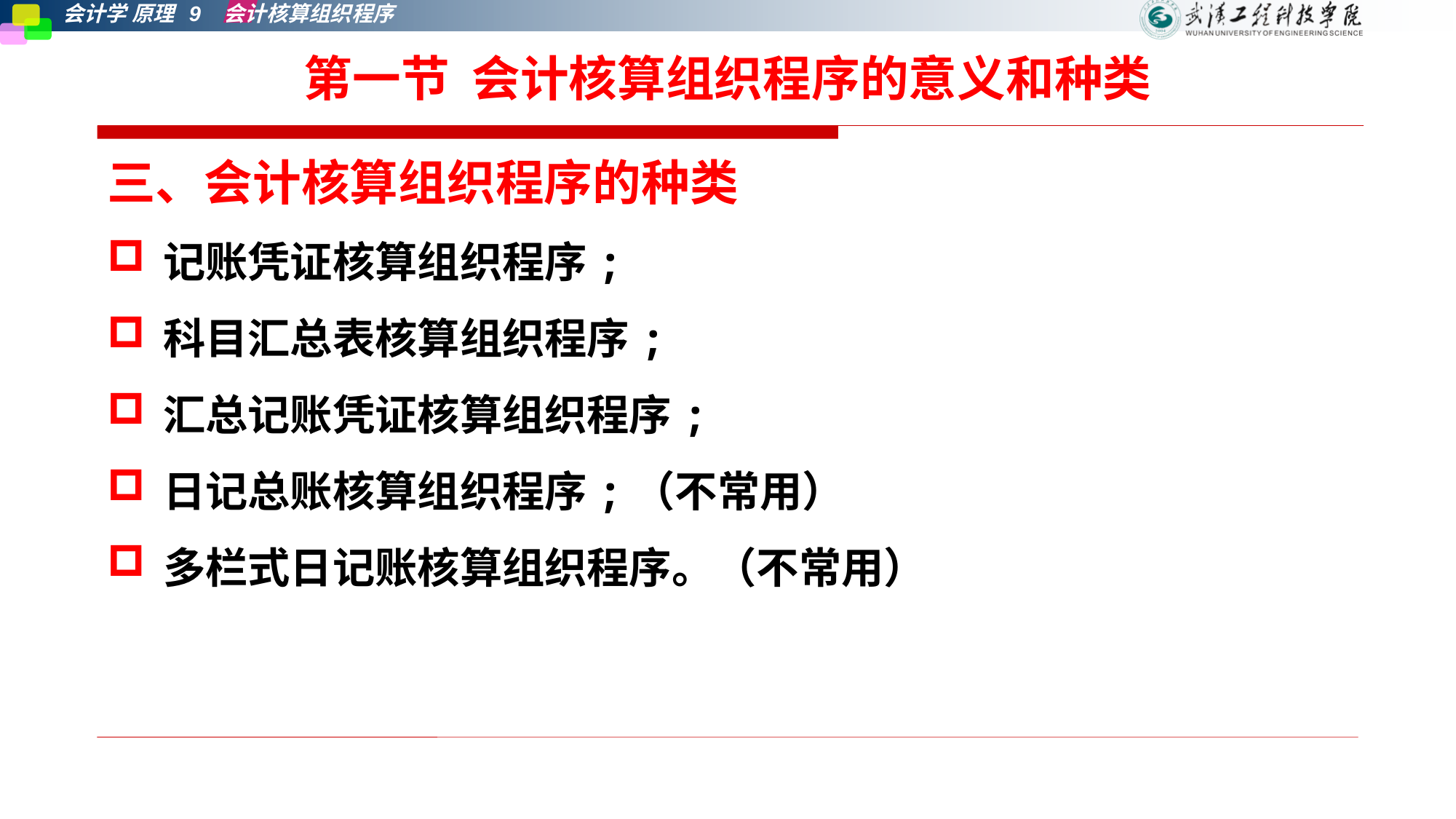

# 第一节  会计核算组织程序的意义和种类
三、会计核算组织程序的种类
记账凭证核算组织程序;
科目汇总表核算组织程序;
汇总记账凭证核算组织程序;
日记总账核算组织程序;（不常用）
多栏式日记账核算组织程序。（不常用）